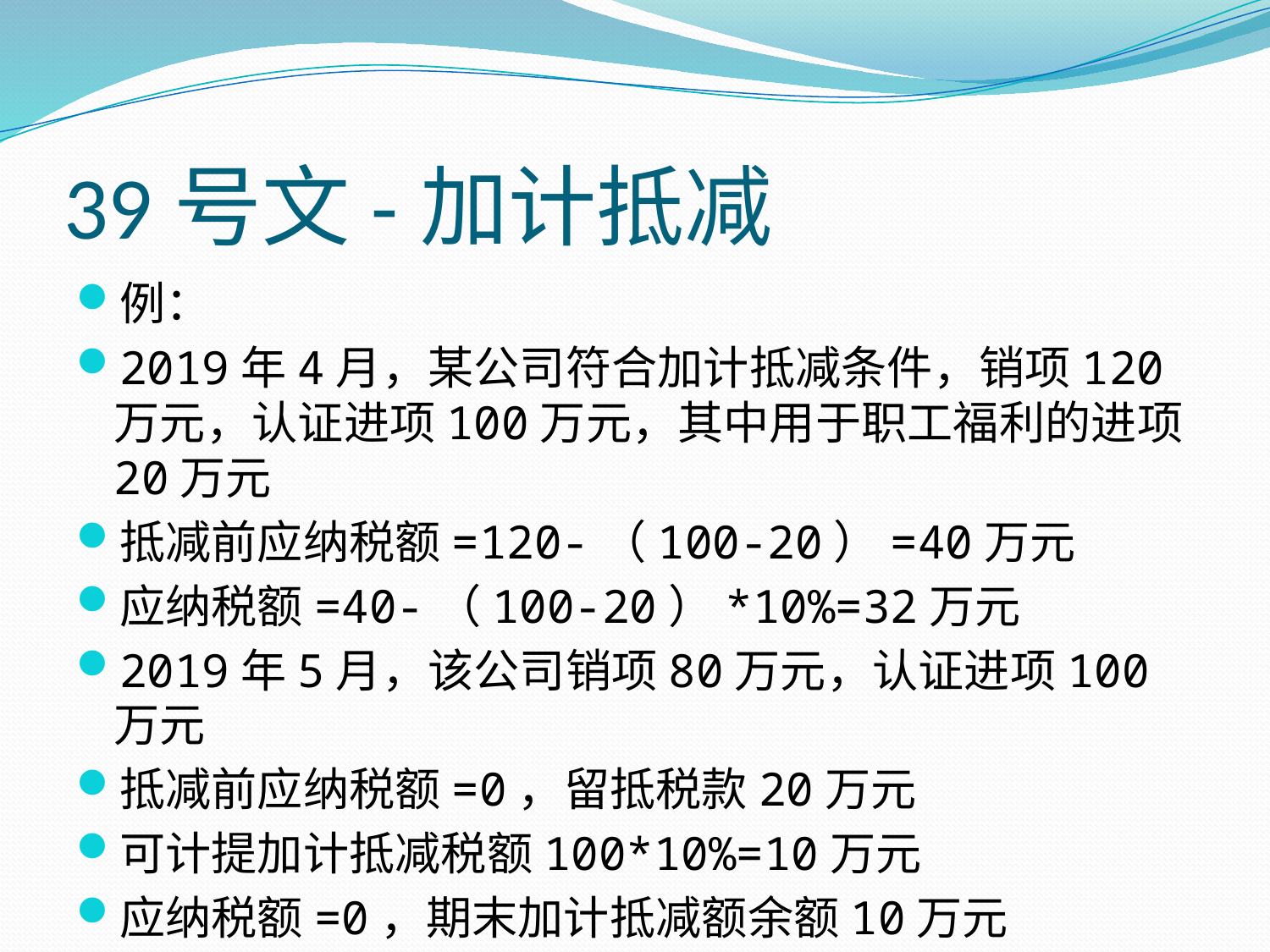

# 39号文-加计抵减
例：
2019年4月，某公司符合加计抵减条件，销项120万元，认证进项100万元，其中用于职工福利的进项20万元
抵减前应纳税额=120-（100-20）=40万元
应纳税额=40-（100-20）*10%=32万元
2019年5月，该公司销项80万元，认证进项100万元
抵减前应纳税额=0，留抵税款20万元
可计提加计抵减税额100*10%=10万元
应纳税额=0，期末加计抵减额余额10万元